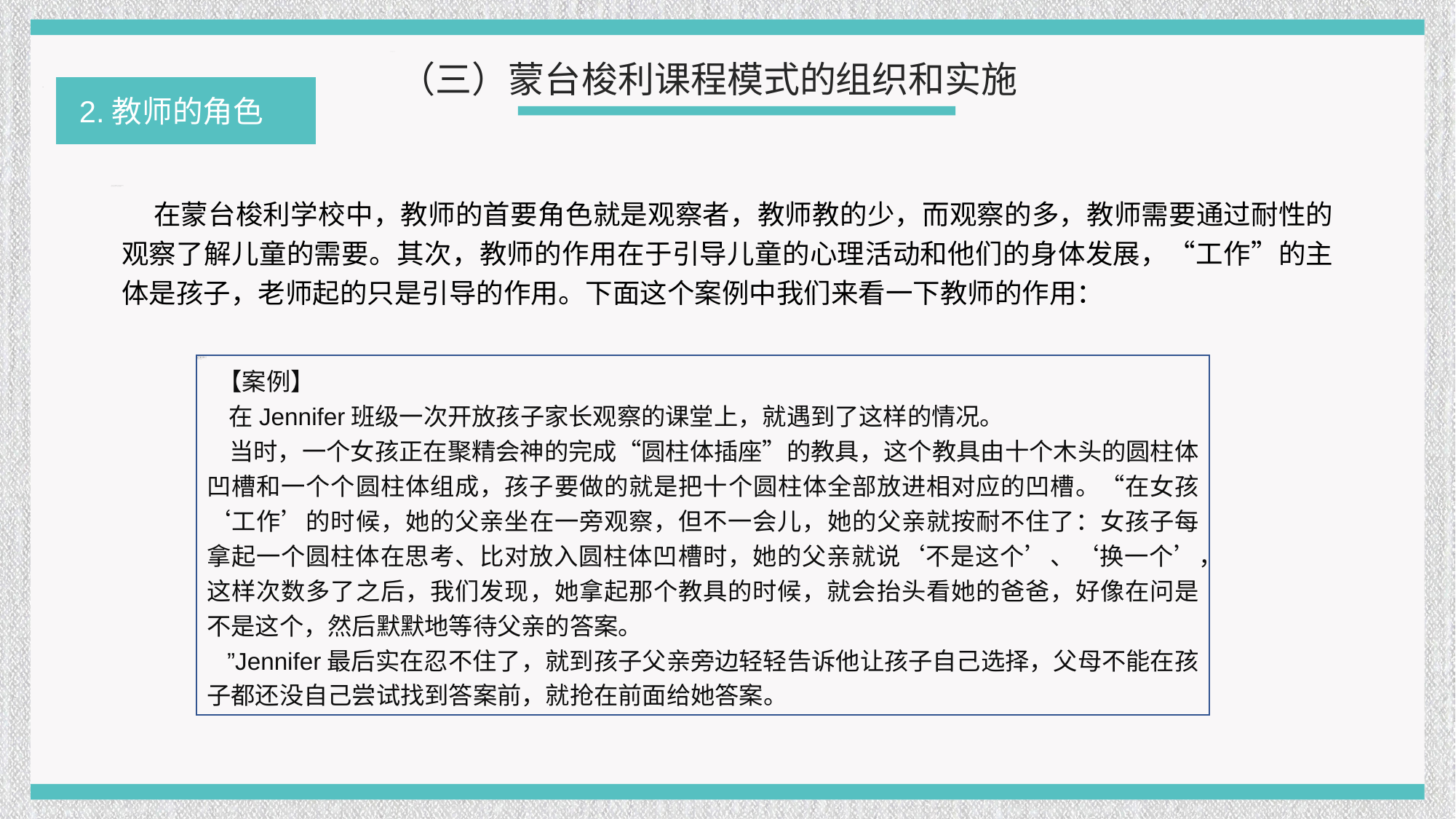

（三）蒙台梭利课程模式的组织和实施

2.教师的角色

    在蒙台梭利学校中，教师的首要角色就是观察者，教师教的少，而观察的多，教师需要通过耐性的观察了解儿童的需要。其次，教师的作用在于引导儿童的心理活动和他们的身体发展，“工作”的主体是孩子，老师起的只是引导的作用。下面这个案例中我们来看一下教师的作用：
 【案例】
   在Jennifer班级一次开放孩子家长观察的课堂上，就遇到了这样的情况。
   当时，一个女孩正在聚精会神的完成“圆柱体插座”的教具，这个教具由十个木头的圆柱体凹槽和一个个圆柱体组成，孩子要做的就是把十个圆柱体全部放进相对应的凹槽。“在女孩‘工作’的时候，她的父亲坐在一旁观察，但不一会儿，她的父亲就按耐不住了：女孩子每拿起一个圆柱体在思考、比对放入圆柱体凹槽时，她的父亲就说‘不是这个’、‘换一个’，这样次数多了之后，我们发现，她拿起那个教具的时候，就会抬头看她的爸爸，好像在问是不是这个，然后默默地等待父亲的答案。
   ”Jennifer最后实在忍不住了，就到孩子父亲旁边轻轻告诉他让孩子自己选择，父母不能在孩子都还没自己尝试找到答案前，就抢在前面给她答案。